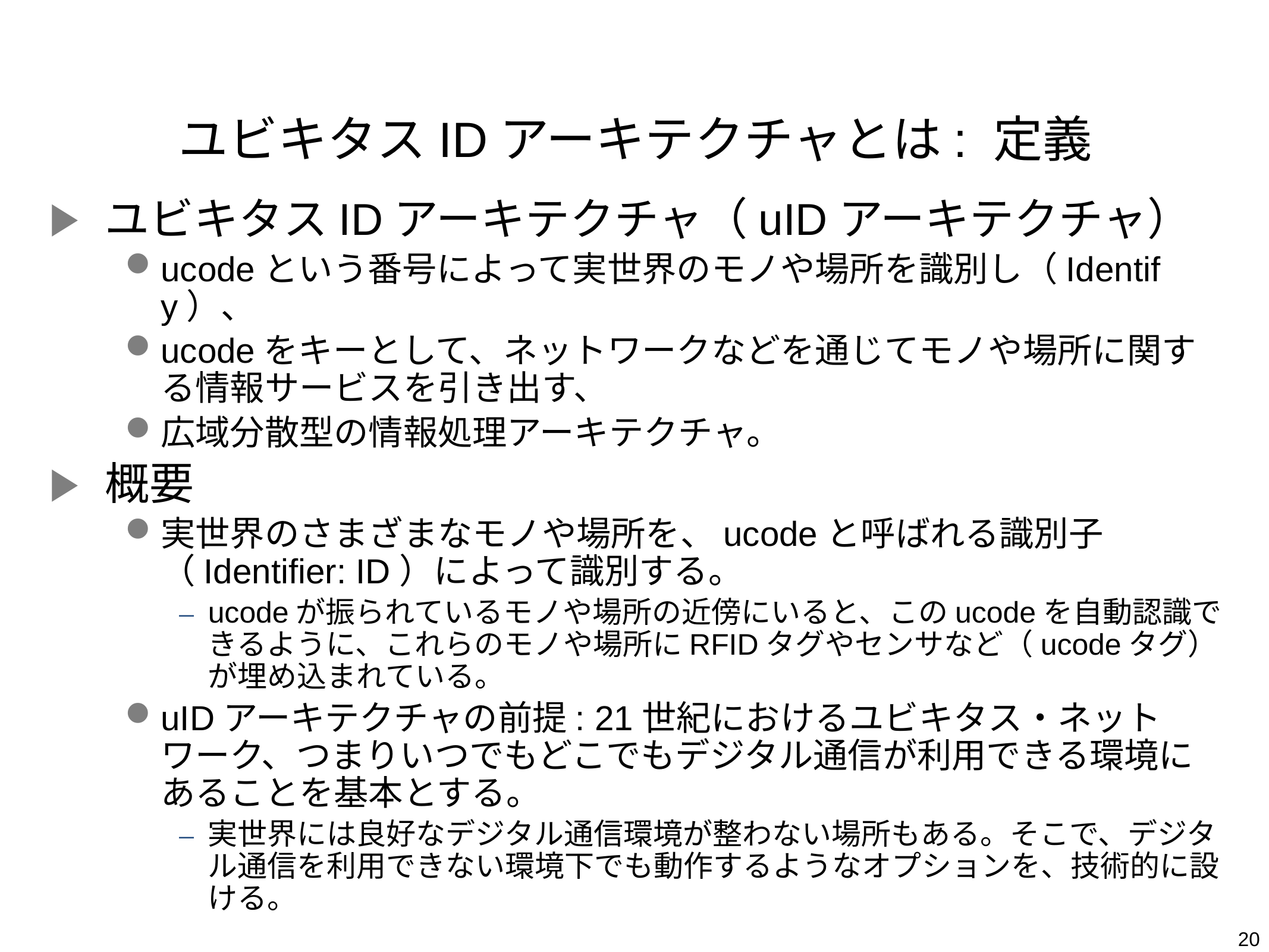

# ユビキタスIDアーキテクチャとは: 定義
ユビキタスIDアーキテクチャ（uIDアーキテクチャ）
ucodeという番号によって実世界のモノや場所を識別し（Identify）、
ucodeをキーとして、ネットワークなどを通じてモノや場所に関する情報サービスを引き出す、
広域分散型の情報処理アーキテクチャ。
概要
実世界のさまざまなモノや場所を、ucodeと呼ばれる識別子（Identifier: ID）によって識別する。
ucodeが振られているモノや場所の近傍にいると、このucodeを自動認識できるように、これらのモノや場所にRFIDタグやセンサなど（ucodeタグ）が埋め込まれている。
uIDアーキテクチャの前提: 21世紀におけるユビキタス・ネットワーク、つまりいつでもどこでもデジタル通信が利用できる環境にあることを基本とする。
実世界には良好なデジタル通信環境が整わない場所もある。そこで、デジタル通信を利用できない環境下でも動作するようなオプションを、技術的に設ける。
20